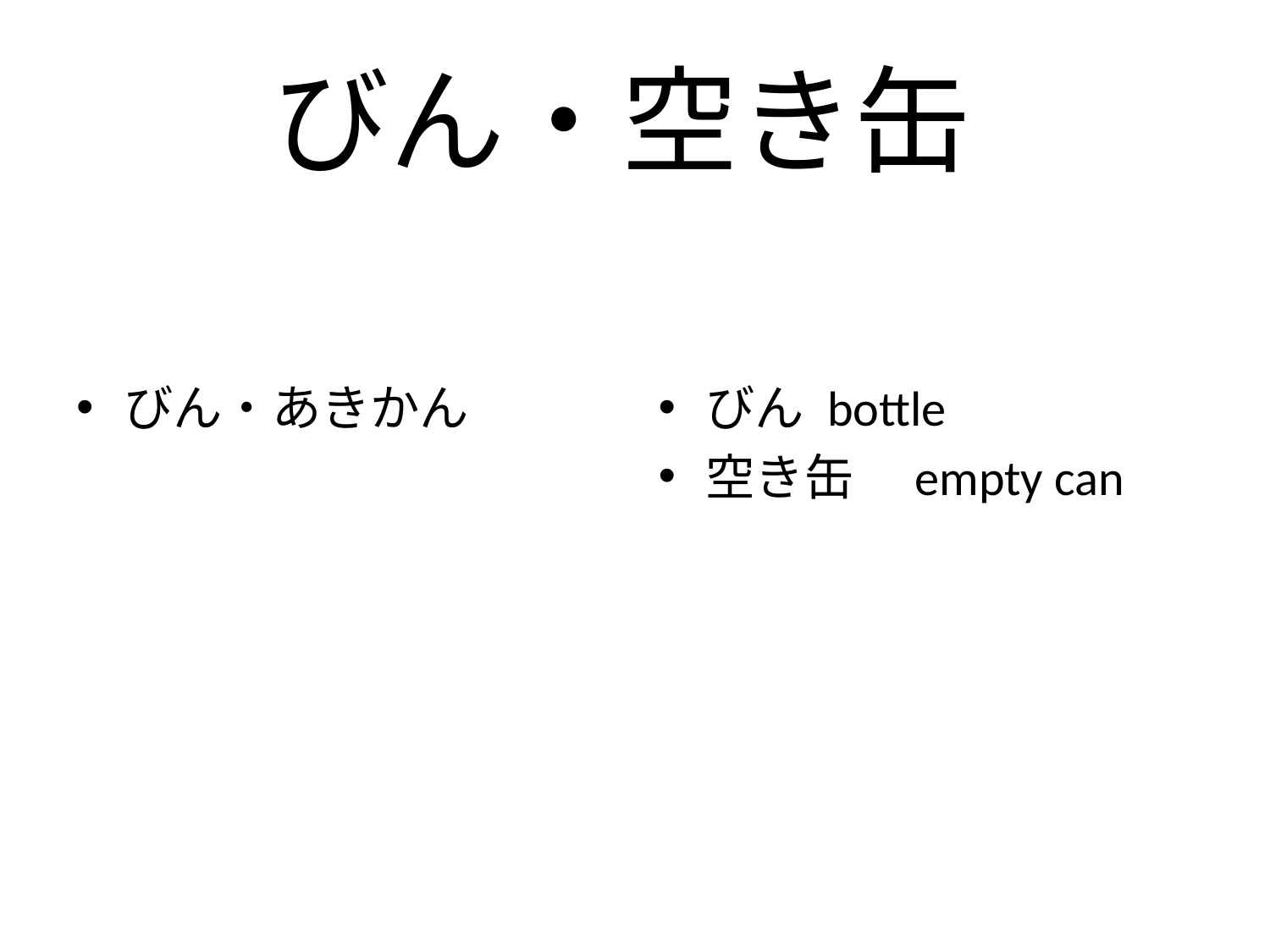

# びん・空き缶
びん・あきかん
びん bottle
空き缶　empty can